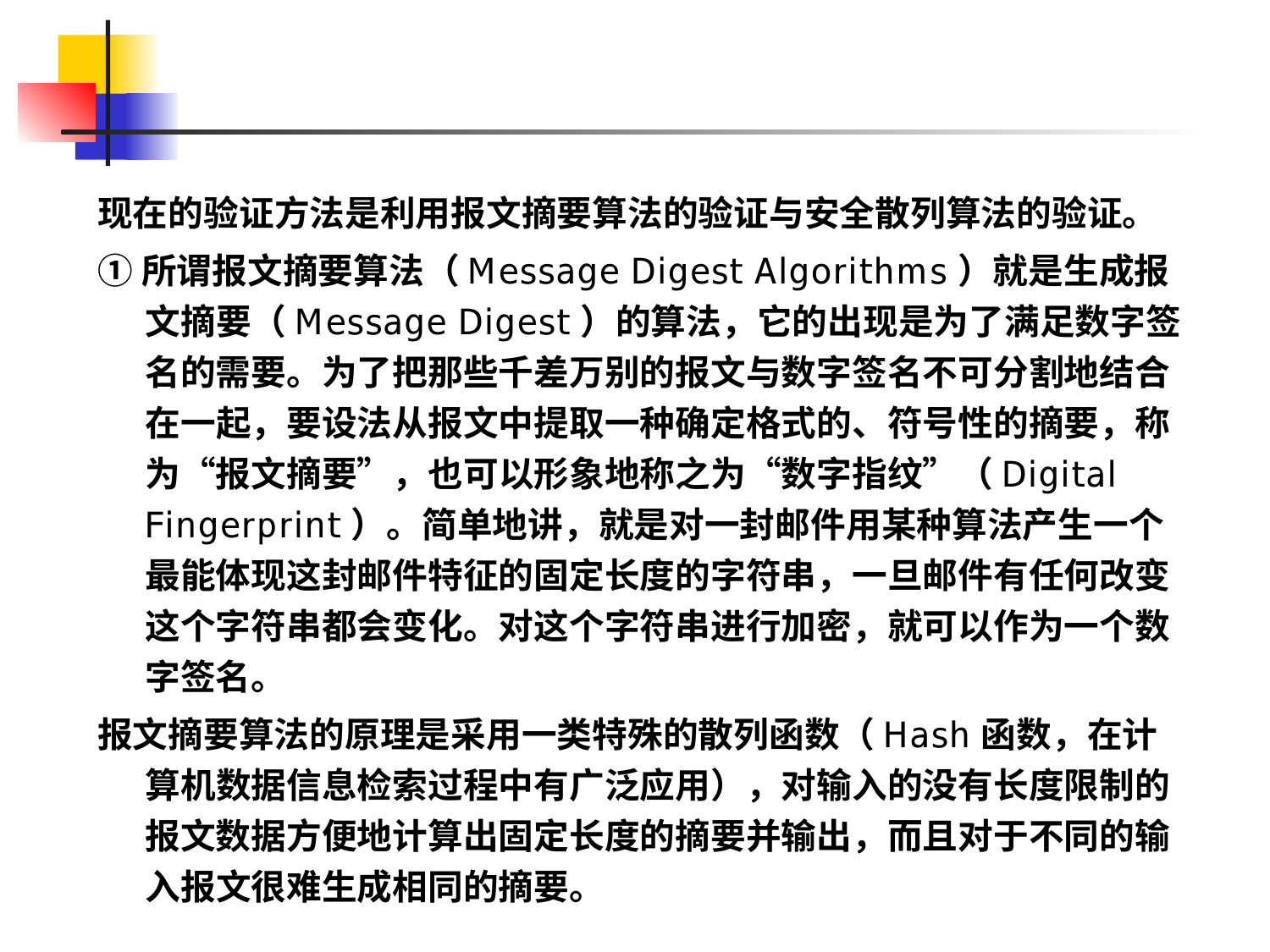

现在的验证方法是利用报文摘要算法的验证与安全散列算法的验证。
①所谓报文摘要算法（Message Digest Algorithms）就是生成报文摘要（Message Digest）的算法，它的出现是为了满足数字签名的需要。为了把那些千差万别的报文与数字签名不可分割地结合在一起，要设法从报文中提取一种确定格式的、符号性的摘要，称为“报文摘要”，也可以形象地称之为“数字指纹”（Digital Fingerprint）。简单地讲，就是对一封邮件用某种算法产生一个最能体现这封邮件特征的固定长度的字符串，一旦邮件有任何改变这个字符串都会变化。对这个字符串进行加密，就可以作为一个数字签名。
报文摘要算法的原理是采用一类特殊的散列函数（Hash函数，在计算机数据信息检索过程中有广泛应用），对输入的没有长度限制的报文数据方便地计算出固定长度的摘要并输出，而且对于不同的输入报文很难生成相同的摘要。

55